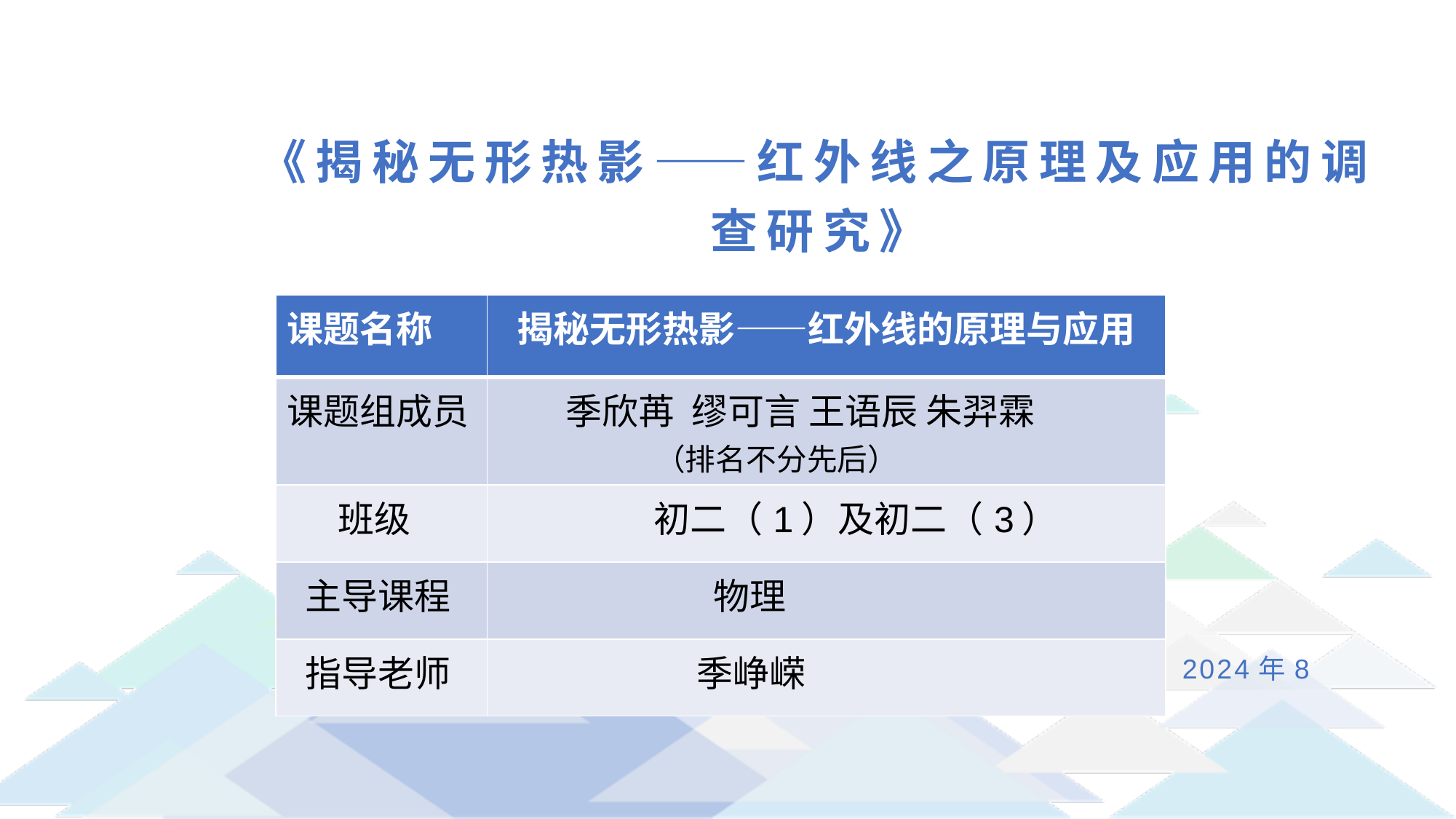

# 《揭秘无形热影——红外线之原理及应用的调查研究》
| 课题名称 | 揭秘无形热影——红外线的原理与应用 |
| --- | --- |
| 课题组成员 | 季欣苒 缪可言 王语辰 朱羿霖 （排名不分先后） |
| 班级 | 初二（1）及初二（3） |
| 主导课程 | 物理 |
| 指导老师 | 季峥嵘 |
单击此处添加副标题
汇报人姓名
2024年8